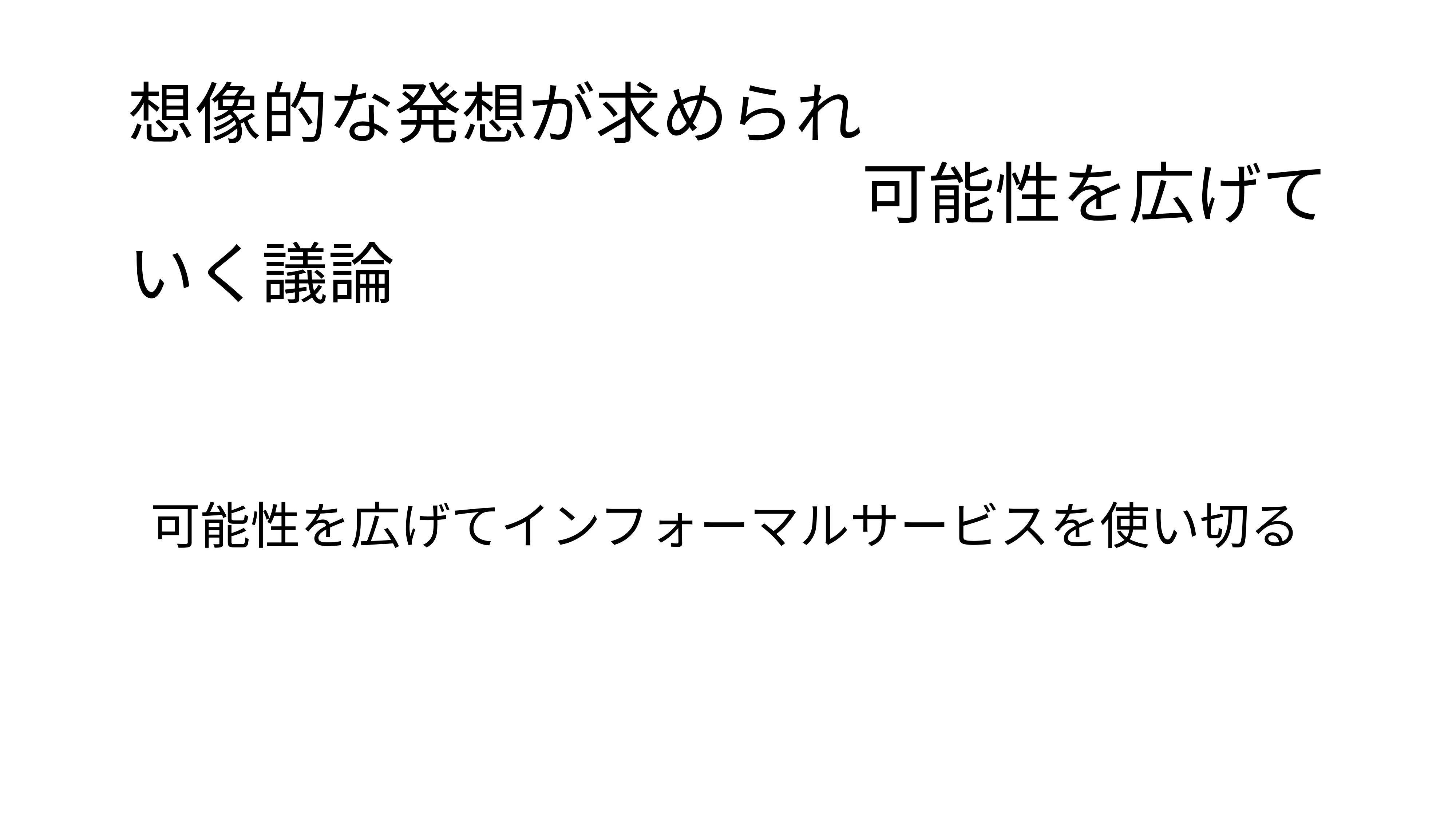

# 想像的な発想が求められ 　　　　　　　　　　　可能性を広げていく議論
可能性を広げてインフォーマルサービスを使い切る